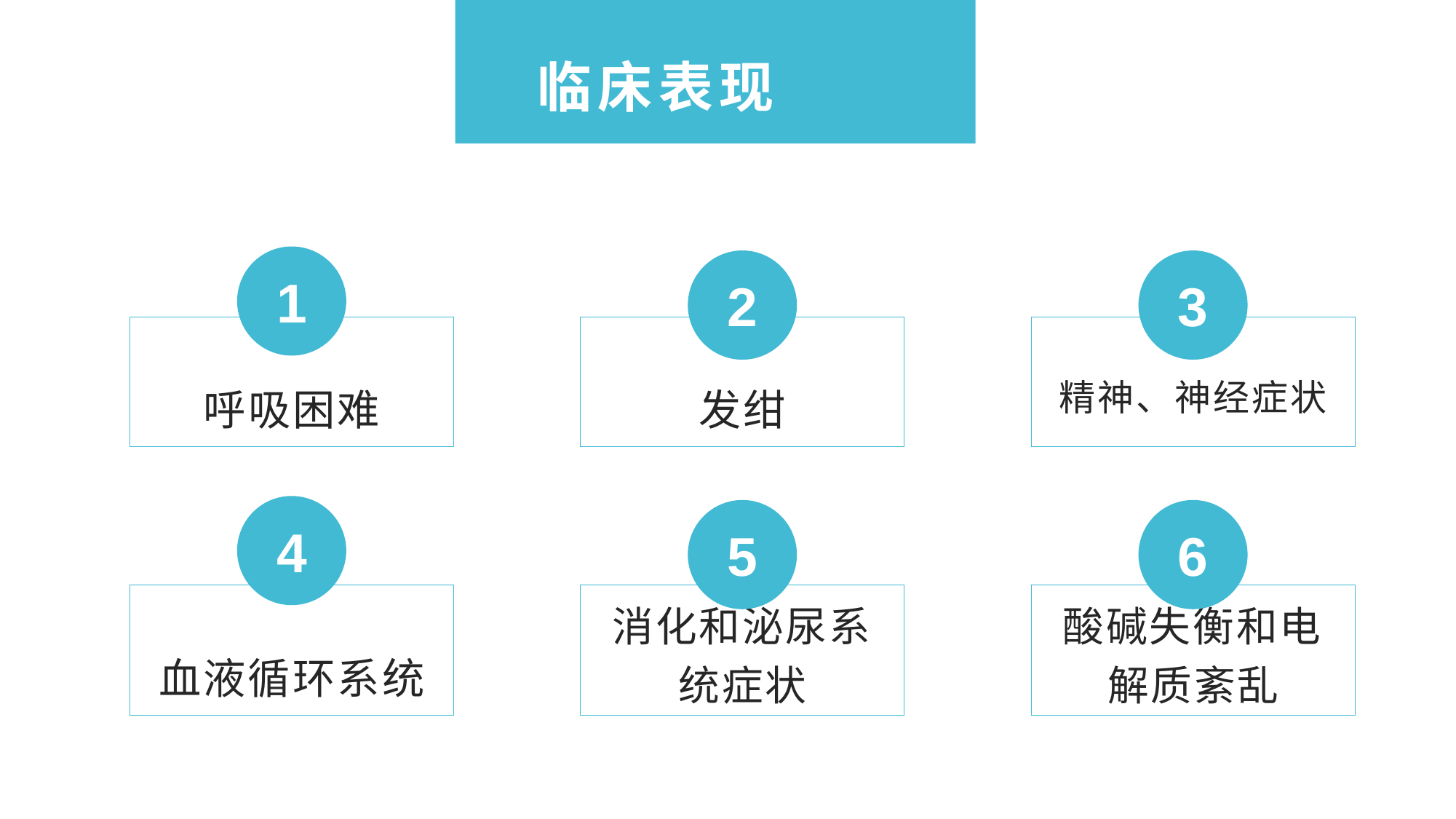

临床表现
1
2
3

呼吸困难

发绀

精神、神经症状
4
5
6

血液循环系统
消化和泌尿系统症状
酸碱失衡和电解质紊乱